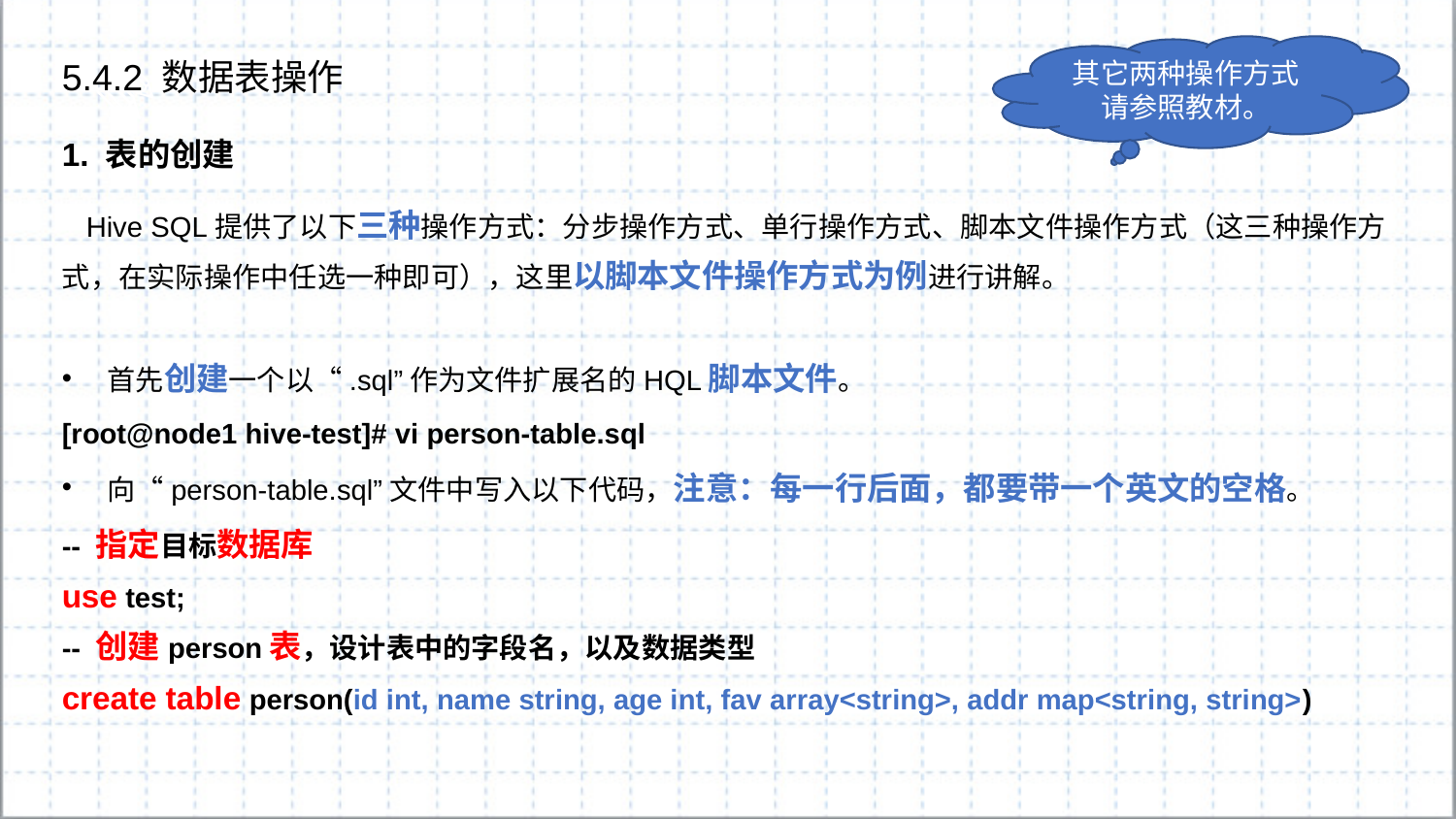

其它两种操作方式请参照教材。
5.4.2 数据表操作
1. 表的创建
   Hive SQL提供了以下三种操作方式：分步操作方式、单行操作方式、脚本文件操作方式（这三种操作方式，在实际操作中任选一种即可），这里以脚本文件操作方式为例进行讲解。
首先创建一个以“.sql”作为文件扩展名的HQL脚本文件。
[root@node1 hive-test]# vi person-table.sql
向“person-table.sql”文件中写入以下代码，注意：每一行后面，都要带一个英文的空格。
-- 指定目标数据库
use test;
-- 创建person表，设计表中的字段名，以及数据类型
create table person(id int, name string, age int, fav array<string>, addr map<string, string>)